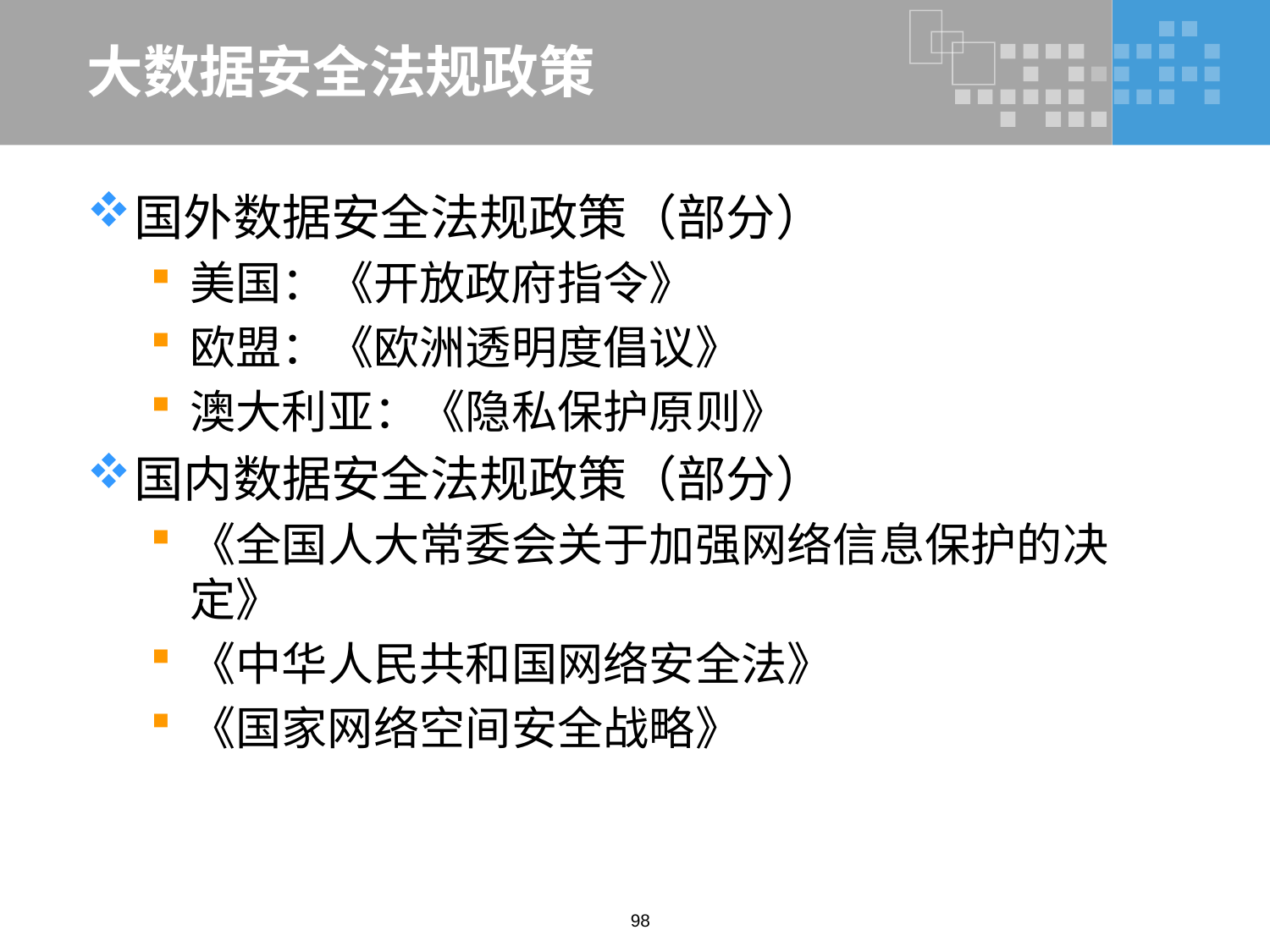

# 大数据安全法规政策
国外数据安全法规政策（部分）
美国：《开放政府指令》
欧盟：《欧洲透明度倡议》
澳大利亚：《隐私保护原则》
国内数据安全法规政策（部分）
《全国人大常委会关于加强网络信息保护的决定》
《中华人民共和国网络安全法》
《国家网络空间安全战略》

98